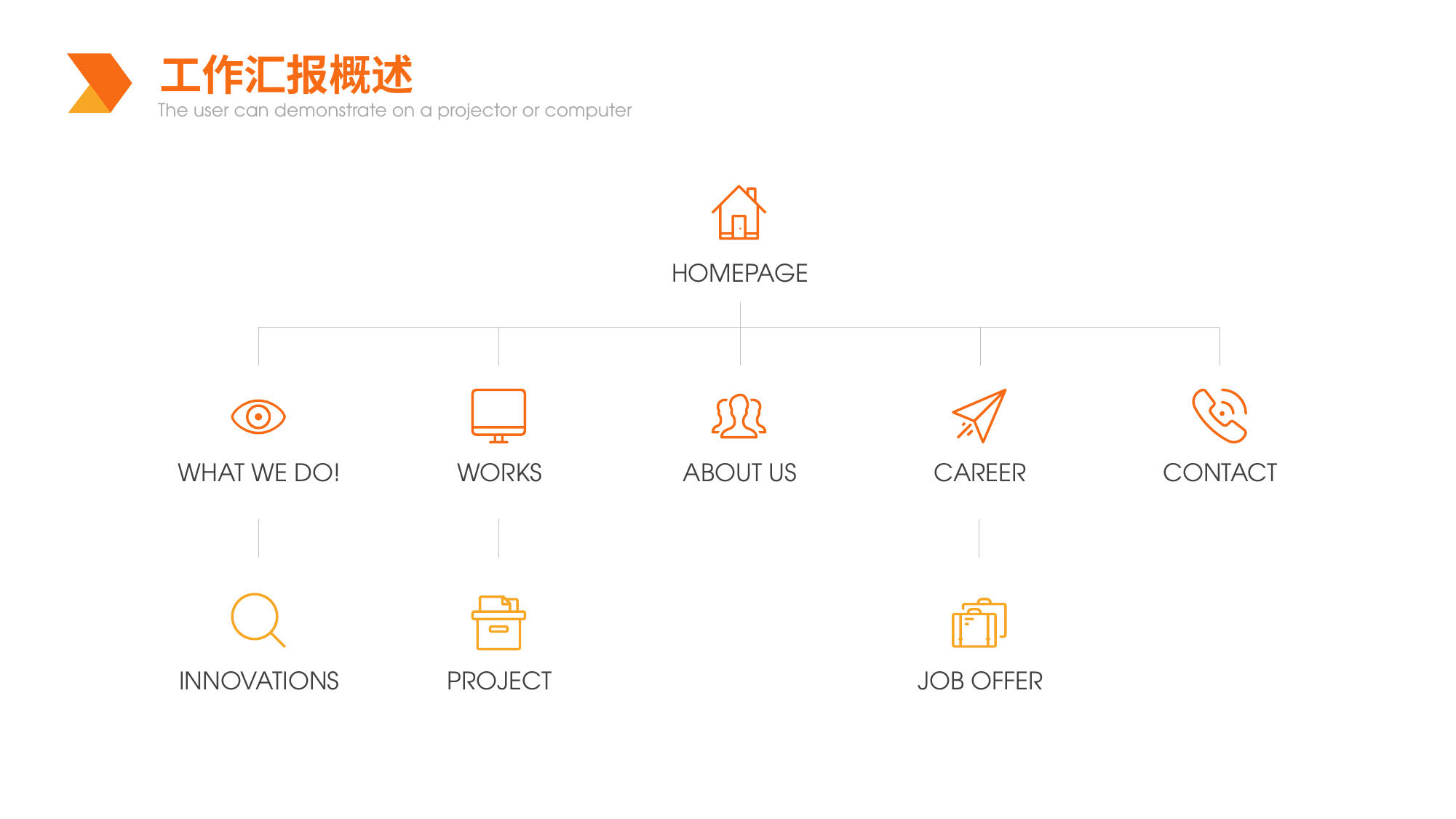

工作汇报概述
The user can demonstrate on a projector or computer

HOMEPAGE

WHAT WE DO!
WORKS
ABOUT US
CAREER
CONTACT

INNOVATIONS
PROJECT
JOB OFFER